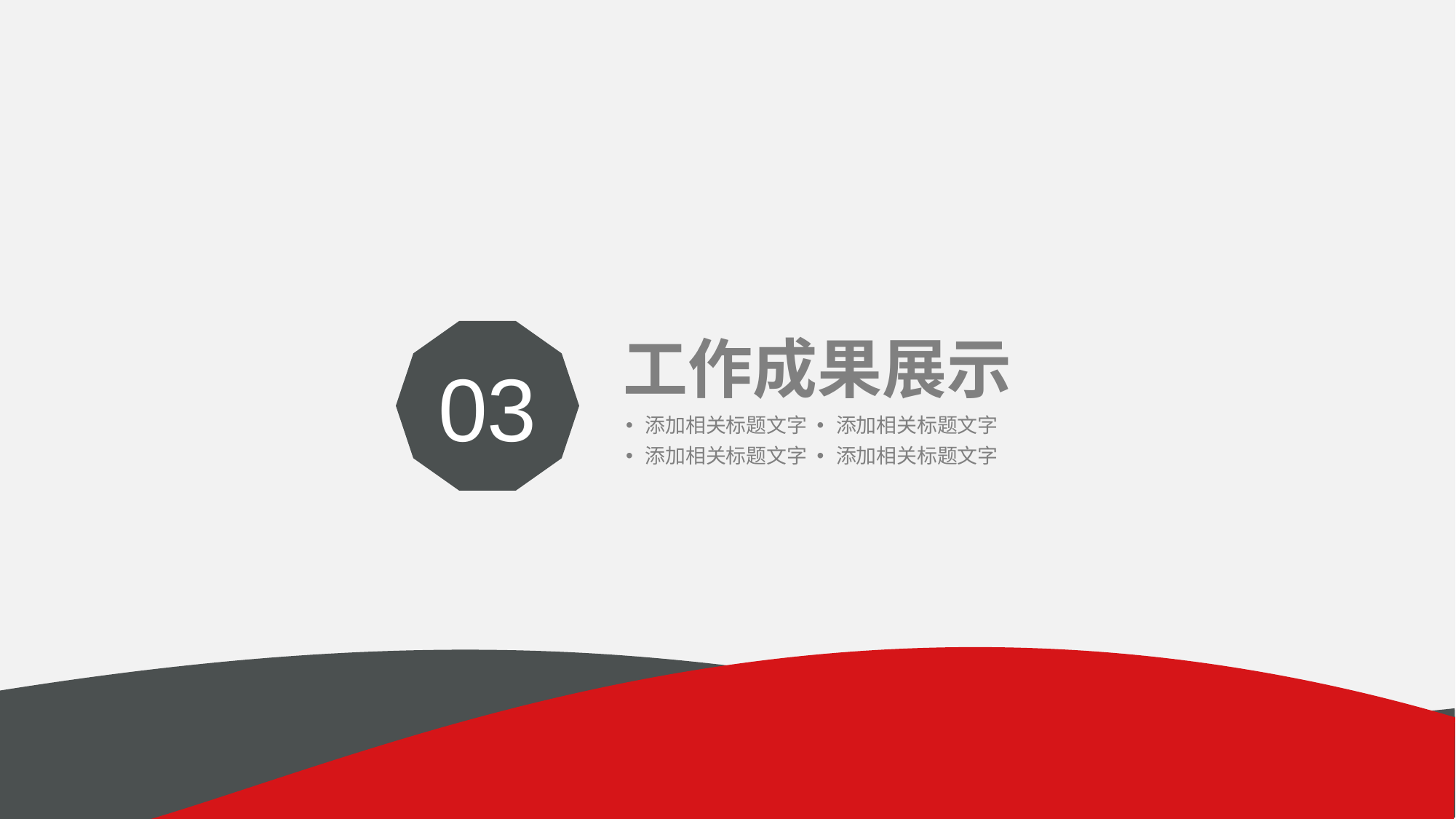

03
工作成果展示
添加相关标题文字
添加相关标题文字
添加相关标题文字
添加相关标题文字